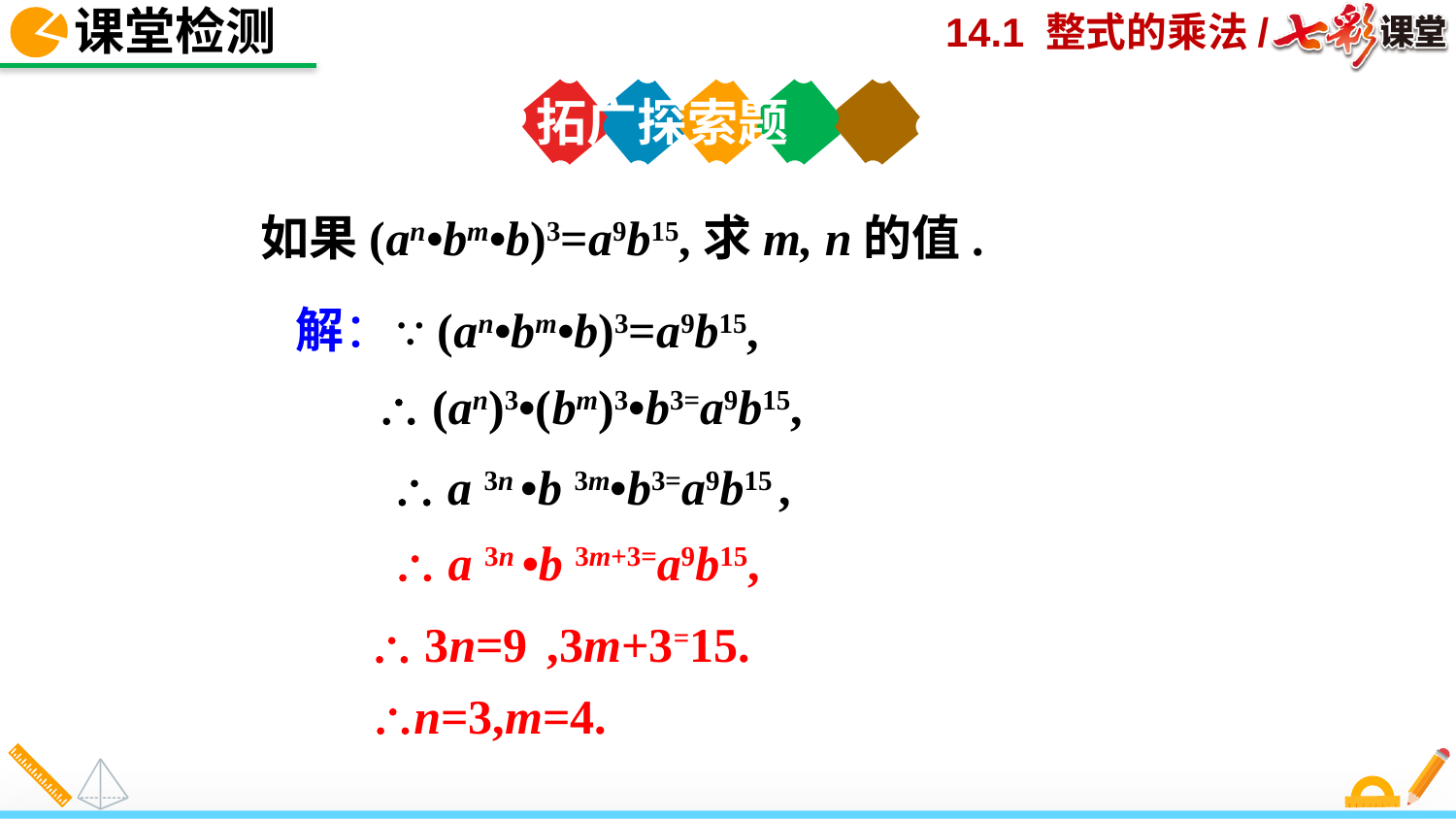

课堂检测

拓广探索题

 如果(an•bm•b)3=a9b15,求m, n的值.
解：∵(an•bm•b)3=a9b15,
∴ (an)3•(bm)3•b3=a9b15,
∴ a 3n •b 3m•b3=a9b15 ,
∴ a 3n •b 3m+3=a9b15,
∴ 3n=9  ,3m+3=15.
∴n=3,m=4.